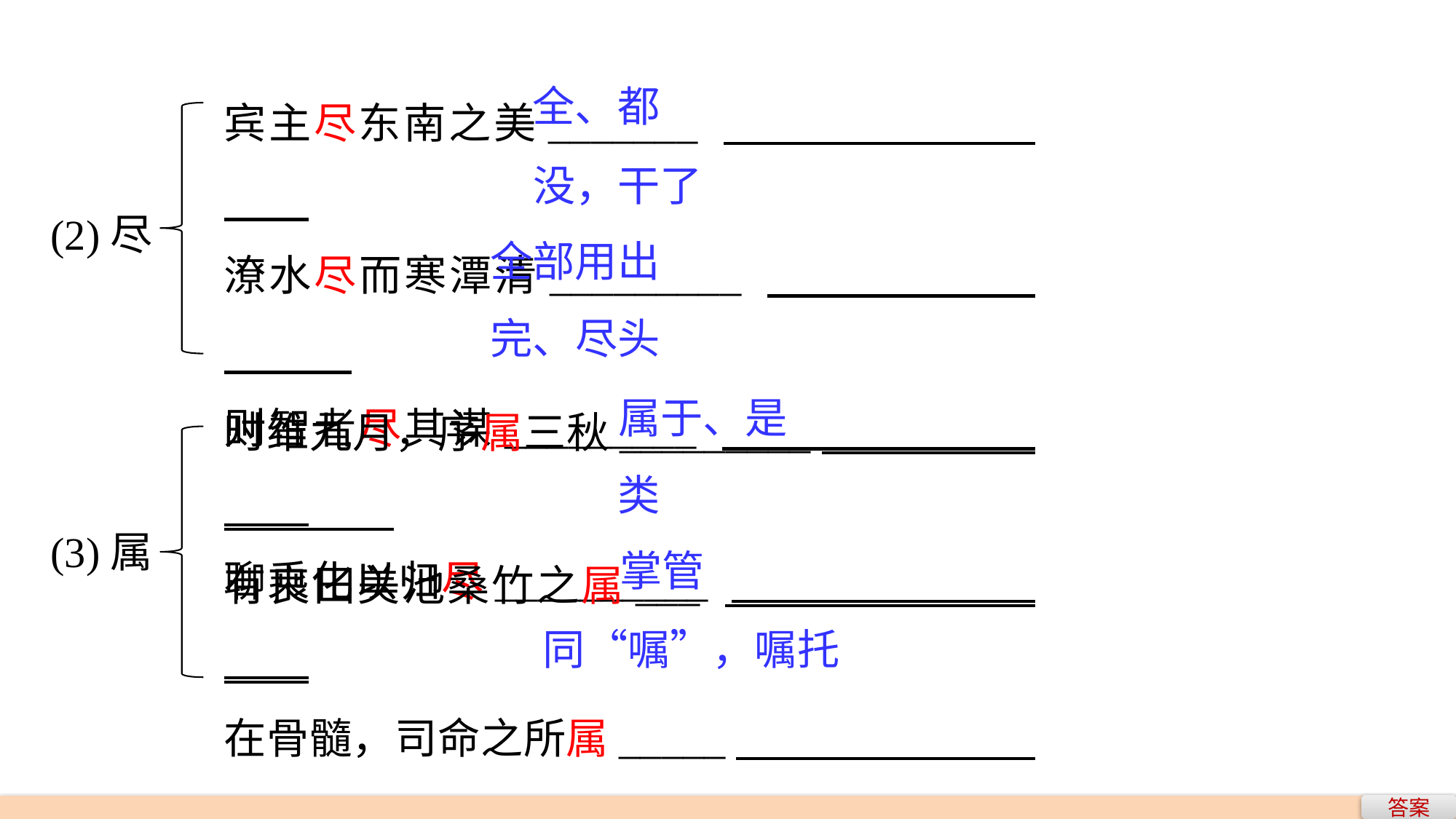

宾主尽东南之美_______
潦水尽而寒潭清_________
则智者尽其谋_________
聊乘化以归尽__________
全、都

没，干了
(2)尽
全部用出
完、尽头
时维九月，序属三秋_________
有良田美池桑竹之属___
在骨髓，司命之所属_____
属予作文以记之________________
属于、是

类
(3)属
掌管
同“嘱”，嘱托
答案